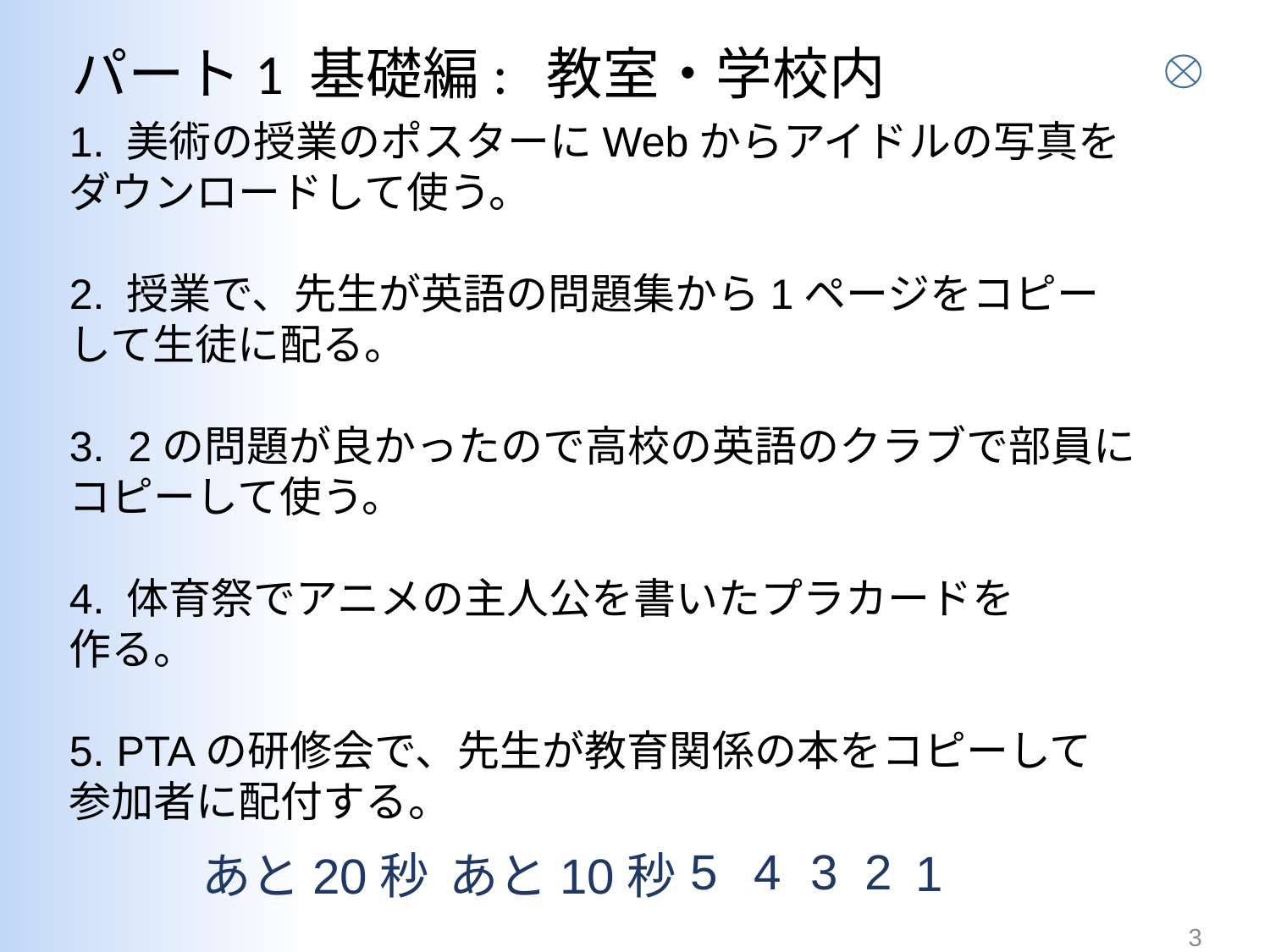

# パート1 基礎編:  教室・学校内

1. 美術の授業のポスターにWebからアイドルの写真を
ダウンロードして使う。
2. 授業で、先生が英語の問題集から1ページをコピー
して生徒に配る。
3.  2の問題が良かったので高校の英語のクラブで部員に
コピーして使う。
4. 体育祭でアニメの主人公を書いたプラカードを
作る。
5. PTAの研修会で、先生が教育関係の本をコピーして
参加者に配付する。
5
4
2
3
1
あと20秒
あと10秒
3